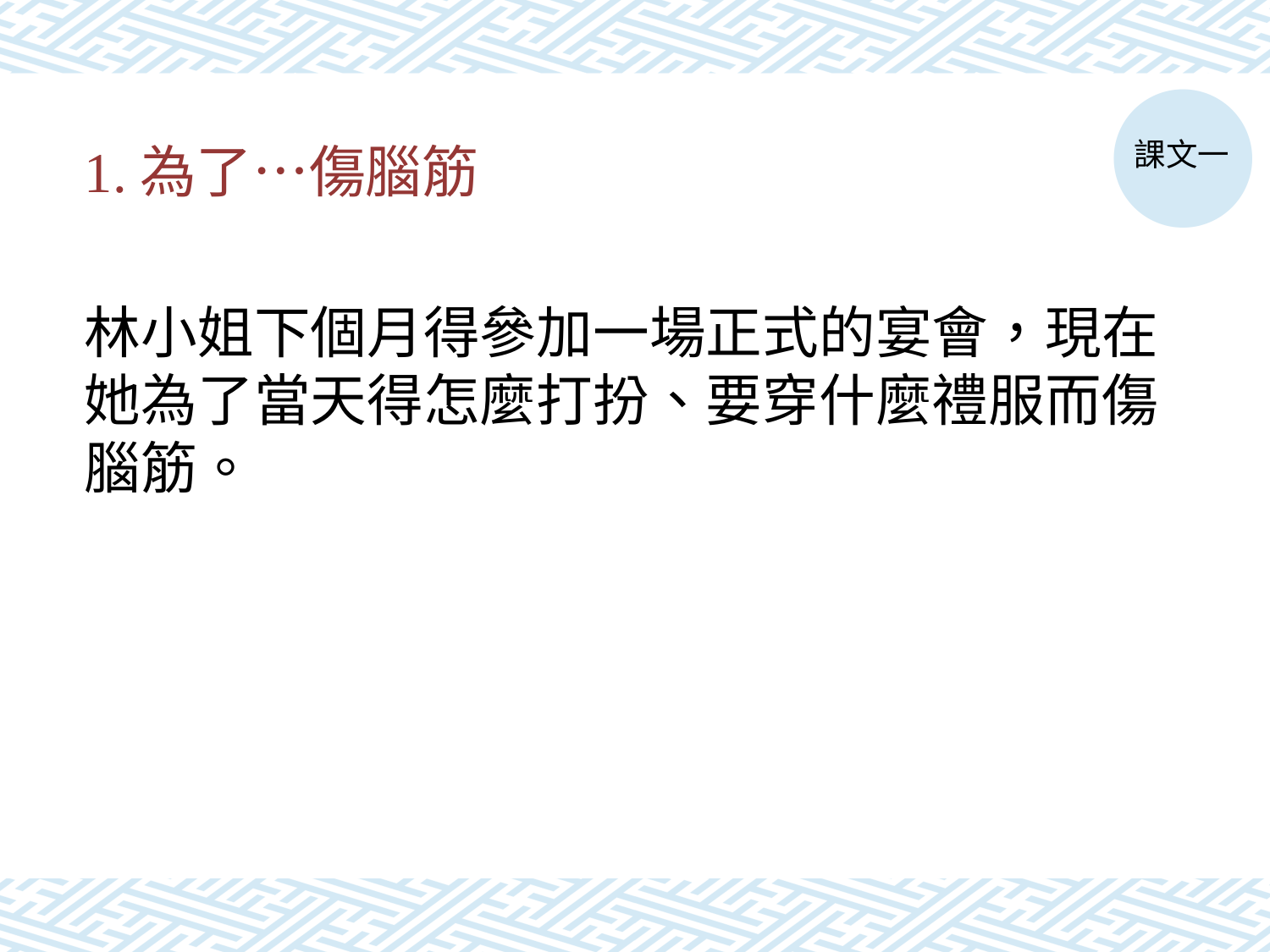

# 1.為了…傷腦筋
課文一

林小姐下個月得參加一場正式的宴會，現在她為了當天得怎麼打扮、要穿什麼禮服而傷腦筋。